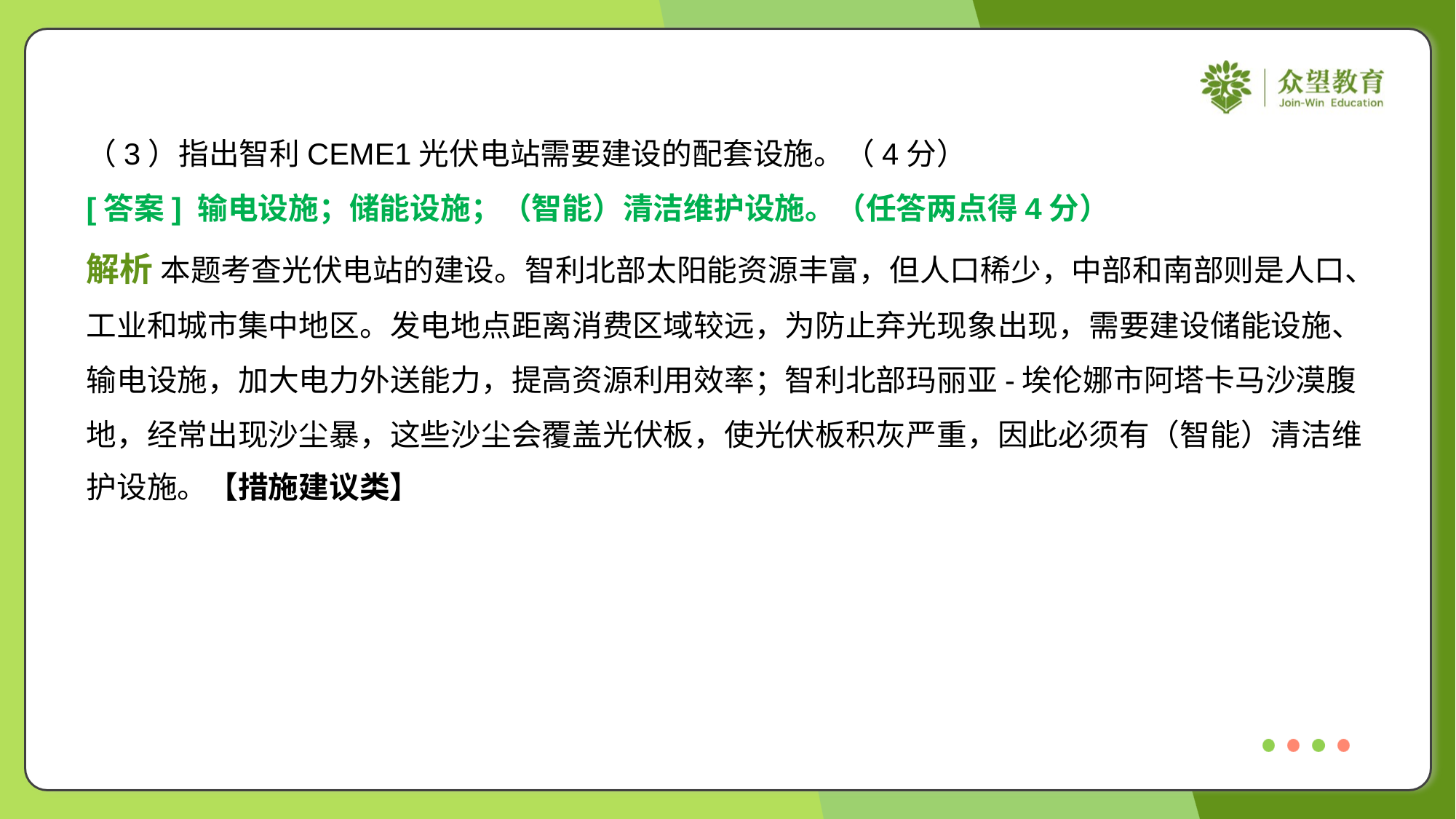

（3）指出智利CEME1光伏电站需要建设的配套设施。（4分）
[答案] 输电设施；储能设施；（智能）清洁维护设施。（任答两点得4分）
解析 本题考查光伏电站的建设。智利北部太阳能资源丰富，但人口稀少，中部和南部则是人口、
工业和城市集中地区。发电地点距离消费区域较远，为防止弃光现象出现，需要建设储能设施、
输电设施，加大电力外送能力，提高资源利用效率；智利北部玛丽亚-埃伦娜市阿塔卡马沙漠腹
地，经常出现沙尘暴，这些沙尘会覆盖光伏板，使光伏板积灰严重，因此必须有（智能）清洁维
护设施。【措施建议类】